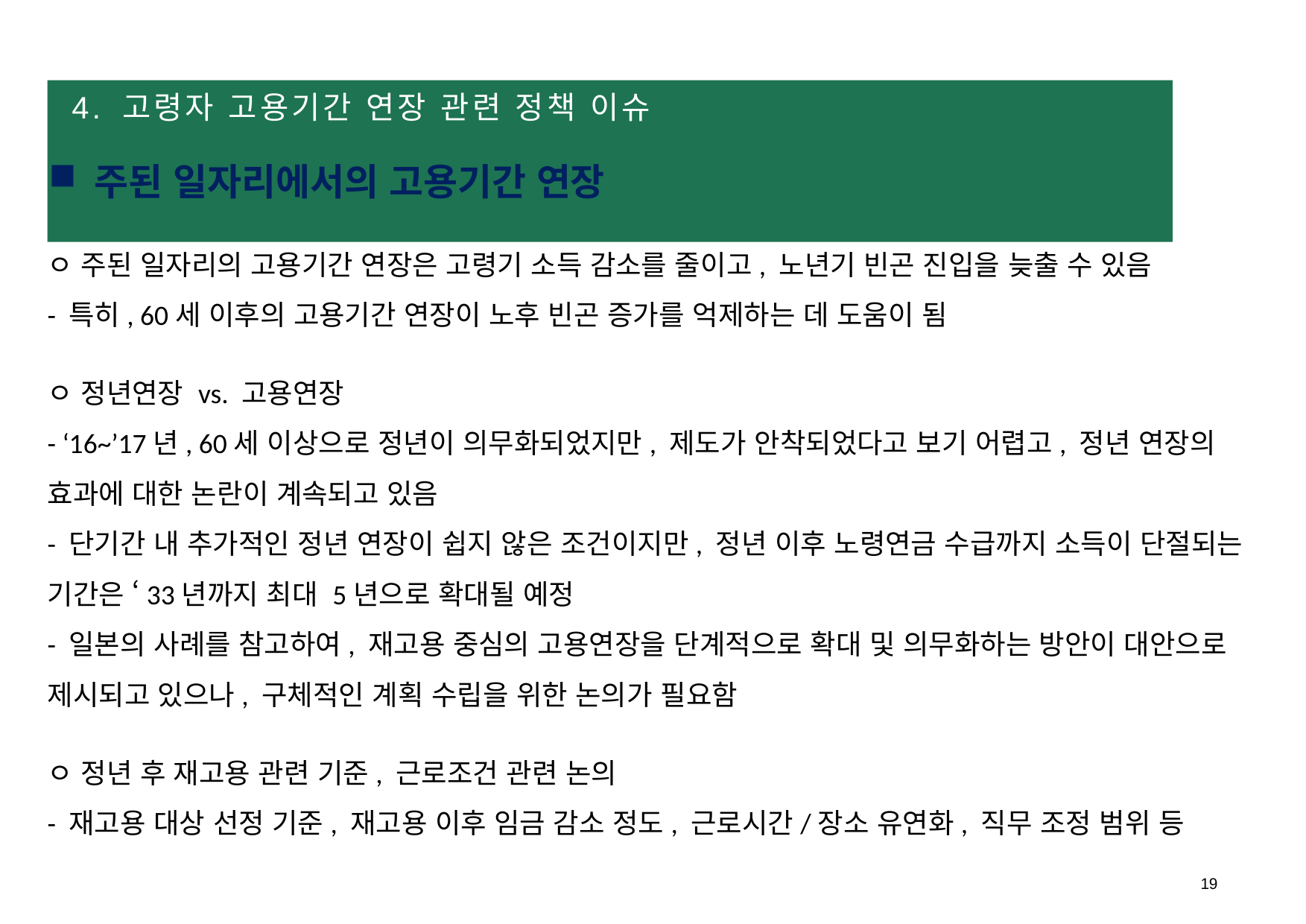

# 4. 고령자 고용기간 연장 관련 정책 이슈
주된 일자리에서의 고용기간 연장
ㅇ 주된 일자리의 고용기간 연장은 고령기 소득 감소를 줄이고, 노년기 빈곤 진입을 늦출 수 있음
- 특히, 60세 이후의 고용기간 연장이 노후 빈곤 증가를 억제하는 데 도움이 됨

ㅇ 정년연장 vs. 고용연장
- ‘16~’17년, 60세 이상으로 정년이 의무화되었지만, 제도가 안착되었다고 보기 어렵고, 정년 연장의 효과에 대한 논란이 계속되고 있음
- 단기간 내 추가적인 정년 연장이 쉽지 않은 조건이지만, 정년 이후 노령연금 수급까지 소득이 단절되는 기간은 ‘33년까지 최대 5년으로 확대될 예정
- 일본의 사례를 참고하여, 재고용 중심의 고용연장을 단계적으로 확대 및 의무화하는 방안이 대안으로 제시되고 있으나, 구체적인 계획 수립을 위한 논의가 필요함

ㅇ 정년 후 재고용 관련 기준, 근로조건 관련 논의
- 재고용 대상 선정 기준, 재고용 이후 임금 감소 정도, 근로시간/장소 유연화, 직무 조정 범위 등
19